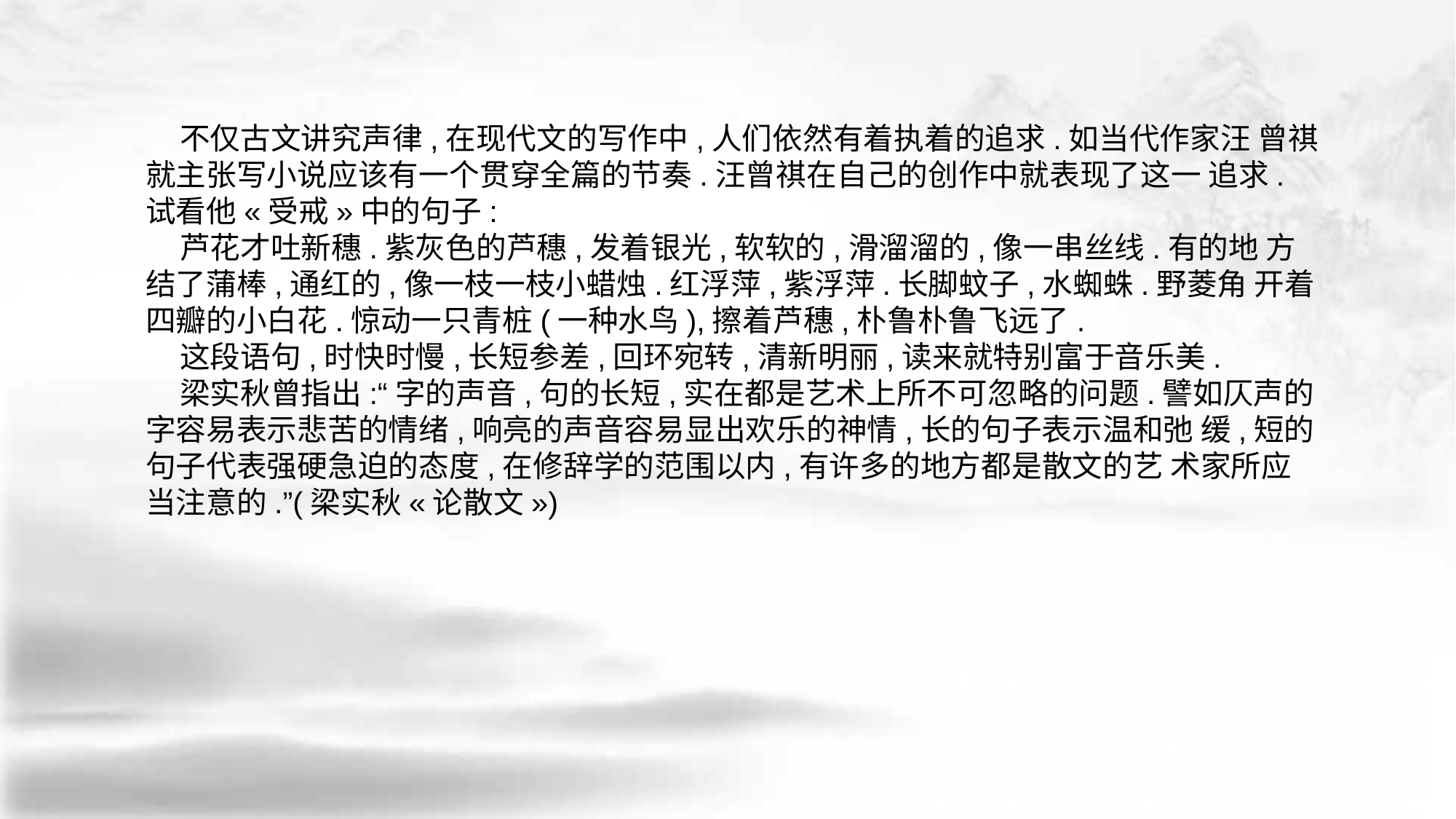

不仅古文讲究声律,在现代文的写作中,人们依然有着执着的追求.如当代作家汪 曾祺就主张写小说应该有一个贯穿全篇的节奏.汪曾祺在自己的创作中就表现了这一 追求.试看他«受戒»中的句子:
    芦花才吐新穗.紫灰色的芦穗,发着银光,软软的,滑溜溜的,像一串丝线.有的地 方结了蒲棒,通红的,像一枝一枝小蜡烛.红浮萍,紫浮萍.长脚蚊子,水蜘蛛.野菱角 开着四瓣的小白花.惊动一只青桩(一种水鸟),擦着芦穗,朴鲁朴鲁飞远了.
    这段语句,时快时慢,长短参差,回环宛转,清新明丽,读来就特别富于音乐美.
    梁实秋曾指出:“字的声音,句的长短,实在都是艺术上所不可忽略的问题.譬如仄声的字容易表示悲苦的情绪,响亮的声音容易显出欢乐的神情,长的句子表示温和弛 缓,短的句子代表强硬急迫的态度,在修辞学的范围以内,有许多的地方都是散文的艺 术家所应当注意的.”(梁实秋«论散文»)